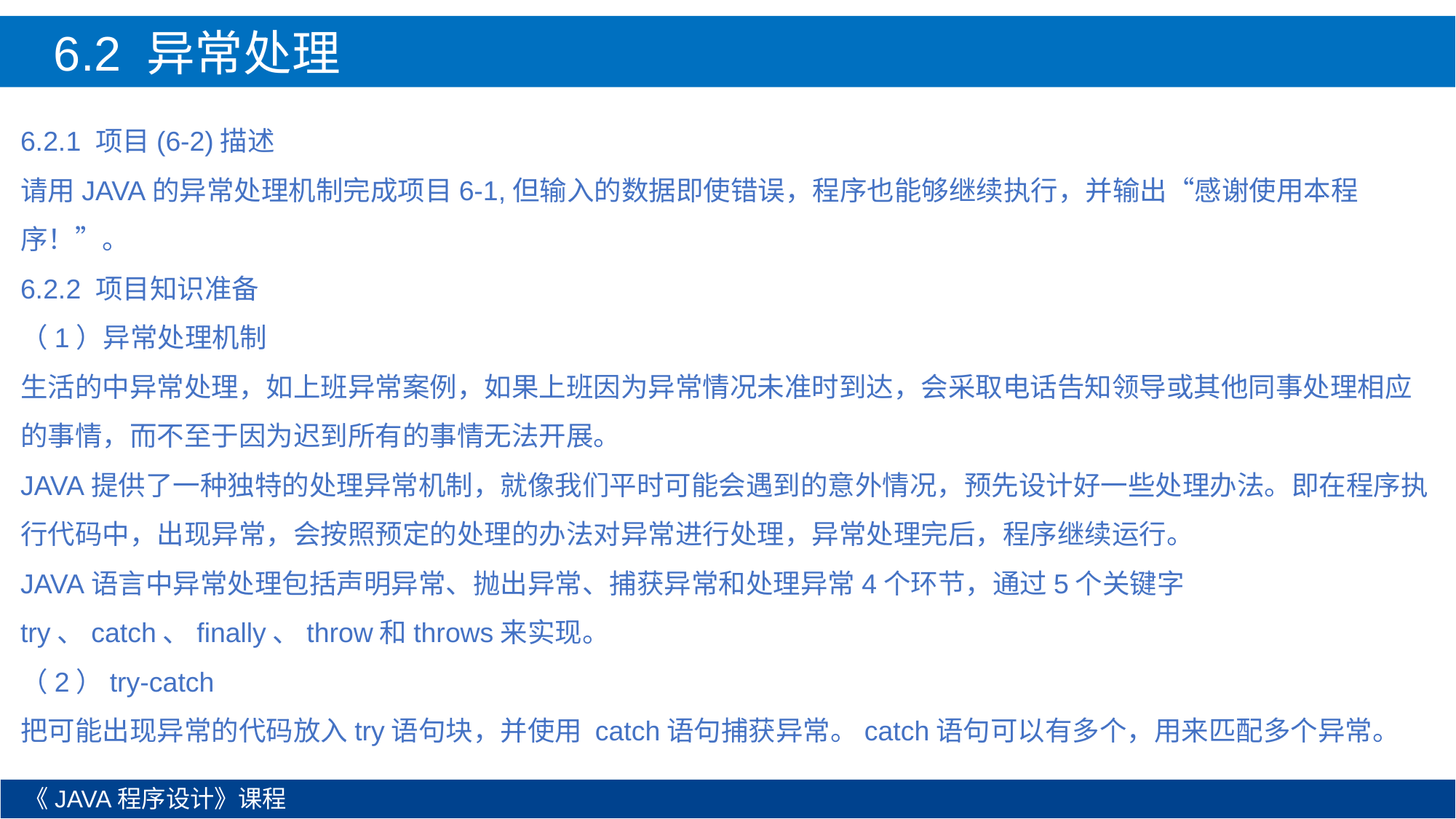

6.2 异常处理
6.2.1 项目(6-2)描述
请用JAVA的异常处理机制完成项目6-1,但输入的数据即使错误，程序也能够继续执行，并输出“感谢使用本程序！”。
6.2.2 项目知识准备
（1）异常处理机制
生活的中异常处理，如上班异常案例，如果上班因为异常情况未准时到达，会采取电话告知领导或其他同事处理相应的事情，而不至于因为迟到所有的事情无法开展。
JAVA提供了一种独特的处理异常机制，就像我们平时可能会遇到的意外情况，预先设计好一些处理办法。即在程序执行代码中，出现异常，会按照预定的处理的办法对异常进行处理，异常处理完后，程序继续运行。
JAVA语言中异常处理包括声明异常、抛出异常、捕获异常和处理异常4个环节，通过5个关键字try、catch、finally、throw和throws来实现。
（2）try-catch
把可能出现异常的代码放入try语句块，并使用 catch语句捕获异常。catch语句可以有多个，用来匹配多个异常。
《JAVA程序设计》课程